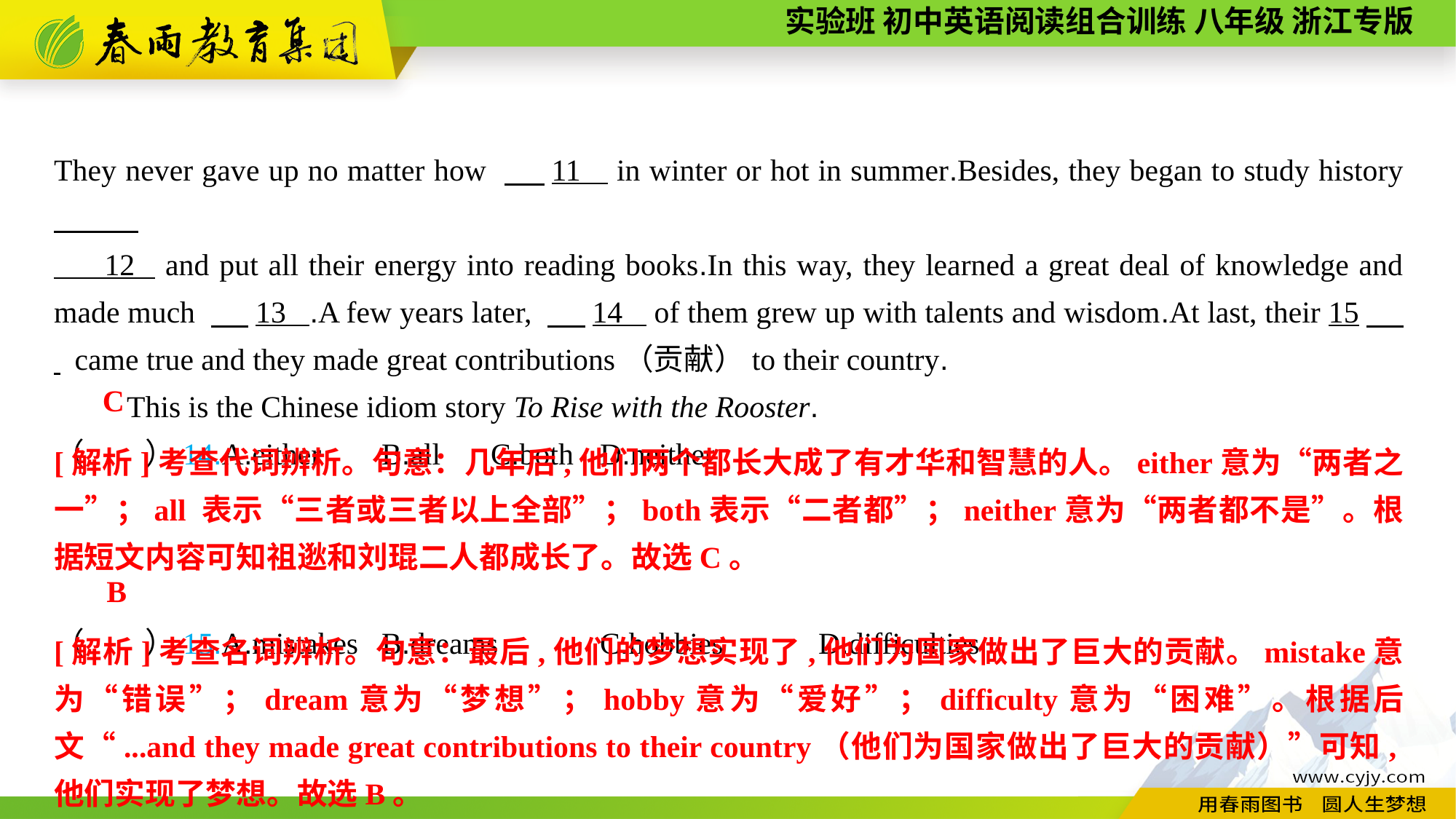

They never gave up no matter how 　 11    in winter or hot in summer.Besides, they began to study history
     12   and put all their energy into reading books.In this way, they learned a great deal of knowledge and made much 　 13   .A few years later, 　 14    of them grew up with talents and wisdom.At last, their 15　    came true and they made great contributions（贡献）to their country.
This is the Chinese idiom story To Rise with the Rooster.
（　　）14.A.either	B.all	C.both	D.neither

（　　）15.A.mistakes	B.dreams	C.hobbies	D.difficulties
C
[解析]考查代词辨析。句意：几年后,他们两个都长大成了有才华和智慧的人。either意为“两者之一”；all 表示“三者或三者以上全部”；both表示“二者都”；neither意为“两者都不是”。根据短文内容可知祖逖和刘琨二人都成长了。故选C。
B
[解析]考查名词辨析。句意：最后,他们的梦想实现了,他们为国家做出了巨大的贡献。mistake意为“错误”；dream意为“梦想”；hobby意为“爱好”；difficulty意为“困难”。根据后文“...and they made great contributions to their country（他们为国家做出了巨大的贡献）”可知,他们实现了梦想。故选B。